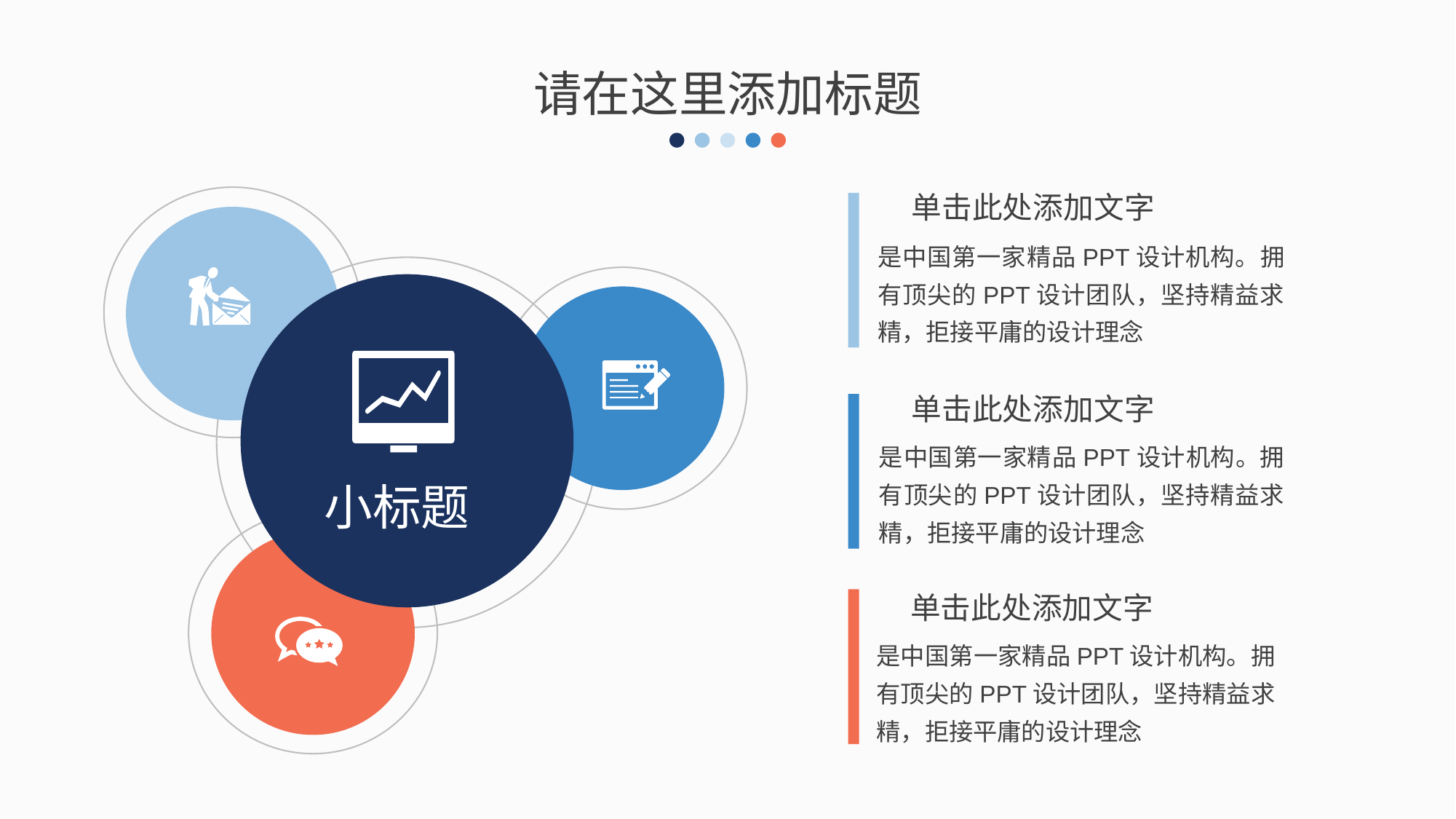

请在这里添加标题

单击此处添加文字

是中国第一家精品PPT设计机构。拥有顶尖的PPT设计团队，坚持精益求精，拒接平庸的设计理念

单击此处添加文字

是中国第一家精品PPT设计机构。拥有顶尖的PPT设计团队，坚持精益求精，拒接平庸的设计理念
小标题

单击此处添加文字

是中国第一家精品PPT设计机构。拥有顶尖的PPT设计团队，坚持精益求精，拒接平庸的设计理念